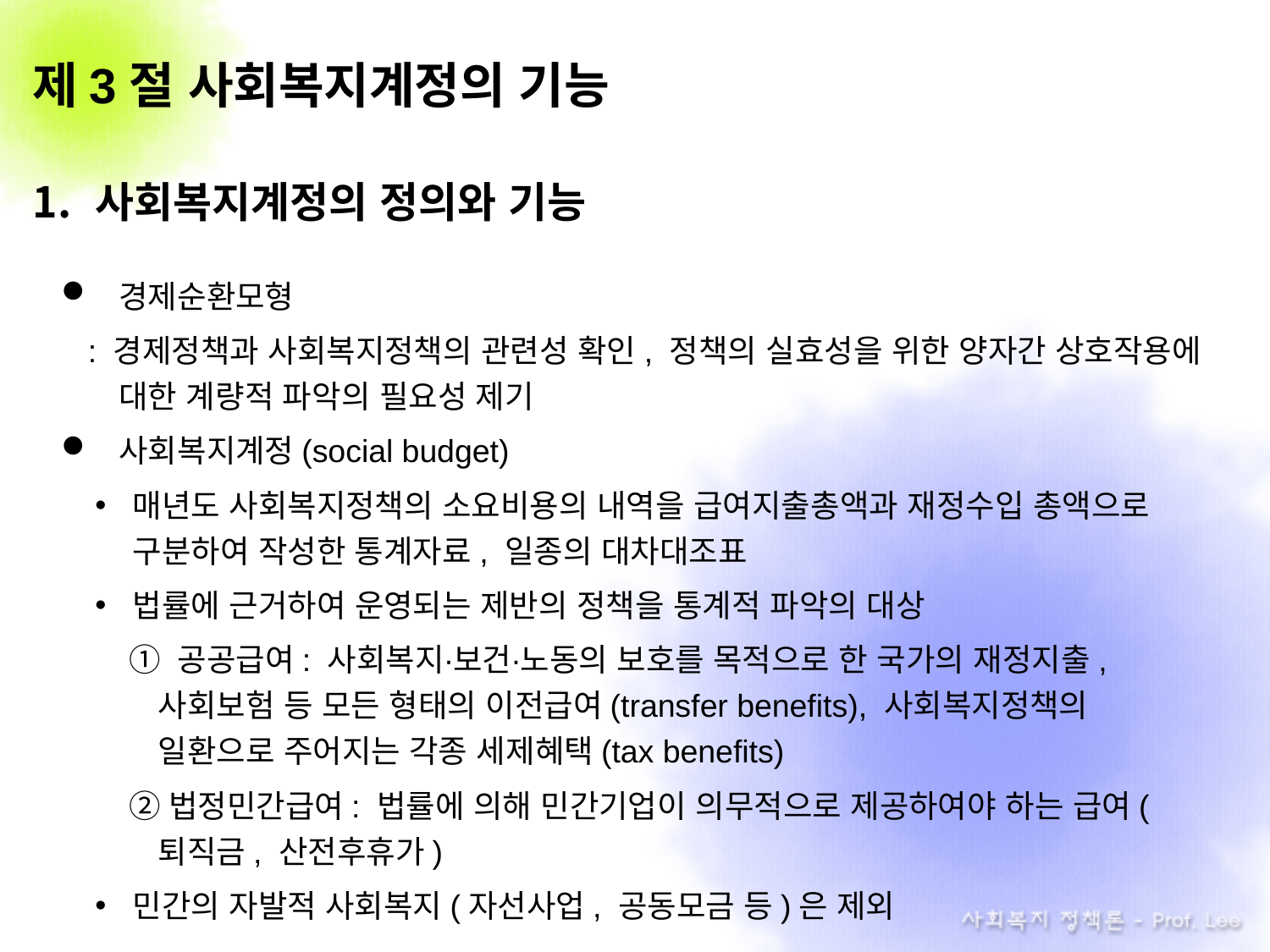

# 제3절 사회복지계정의 기능
사회복지계정의 정의와 기능

경제순환모형
   : 경제정책과 사회복지정책의 관련성 확인, 정책의 실효성을 위한 양자간 상호작용에 대한 계량적 파악의 필요성 제기
사회복지계정(social budget)
매년도 사회복지정책의 소요비용의 내역을 급여지출총액과 재정수입 총액으로 구분하여 작성한 통계자료, 일종의 대차대조표
법률에 근거하여 운영되는 제반의 정책을 통계적 파악의 대상
 ① 공공급여: 사회복지∙보건∙노동의 보호를 목적으로 한 국가의 재정지출, 사회보험 등 모든 형태의 이전급여(transfer benefits), 사회복지정책의 일환으로 주어지는 각종 세제혜택(tax benefits)
 ②법정민간급여: 법률에 의해 민간기업이 의무적으로 제공하여야 하는 급여(퇴직금, 산전후휴가)
민간의 자발적 사회복지(자선사업, 공동모금 등)은 제외